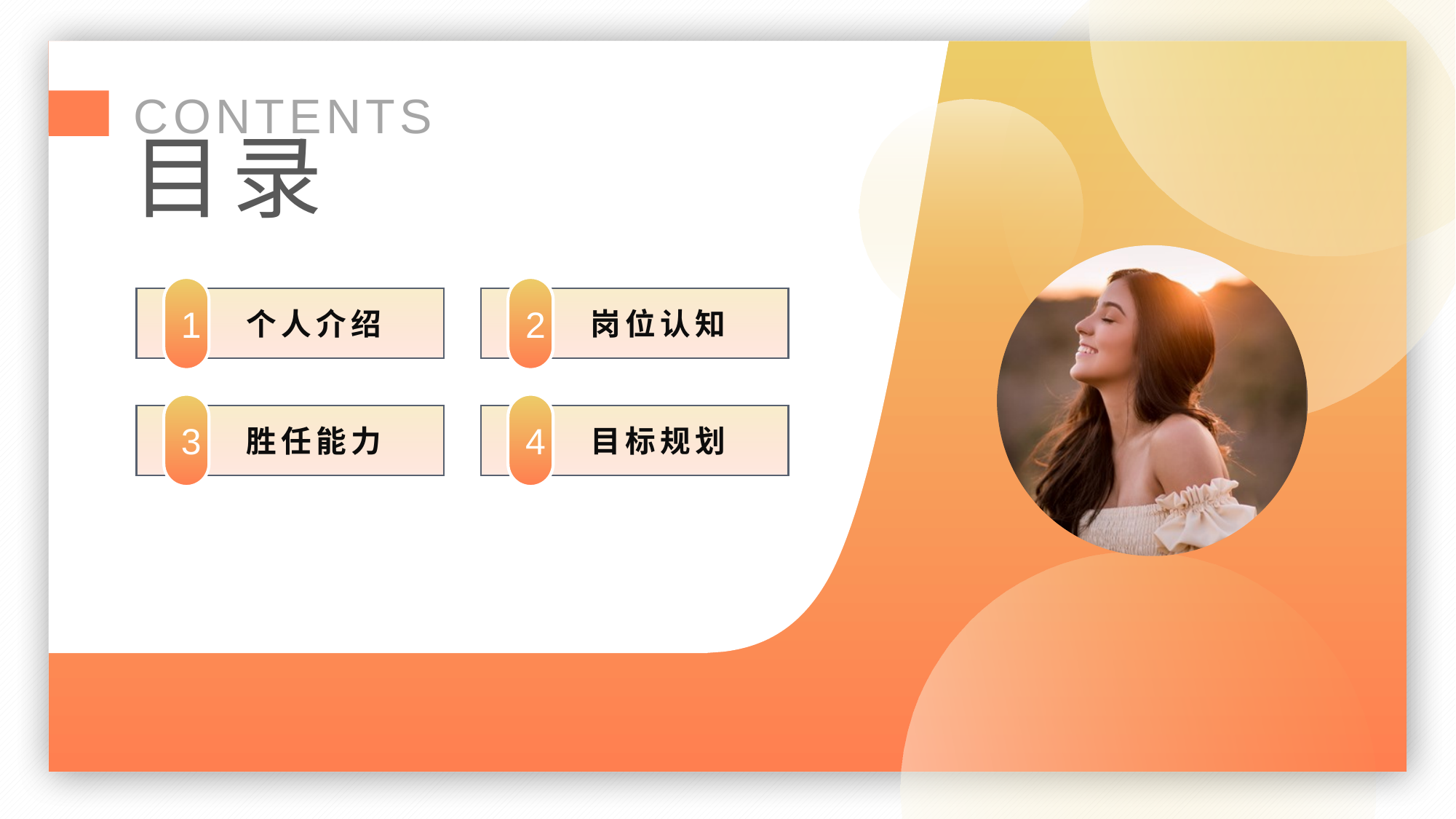

CONTENTS

目录

1

个人介绍
2

岗位认知
3

胜任能力
4

目标规划